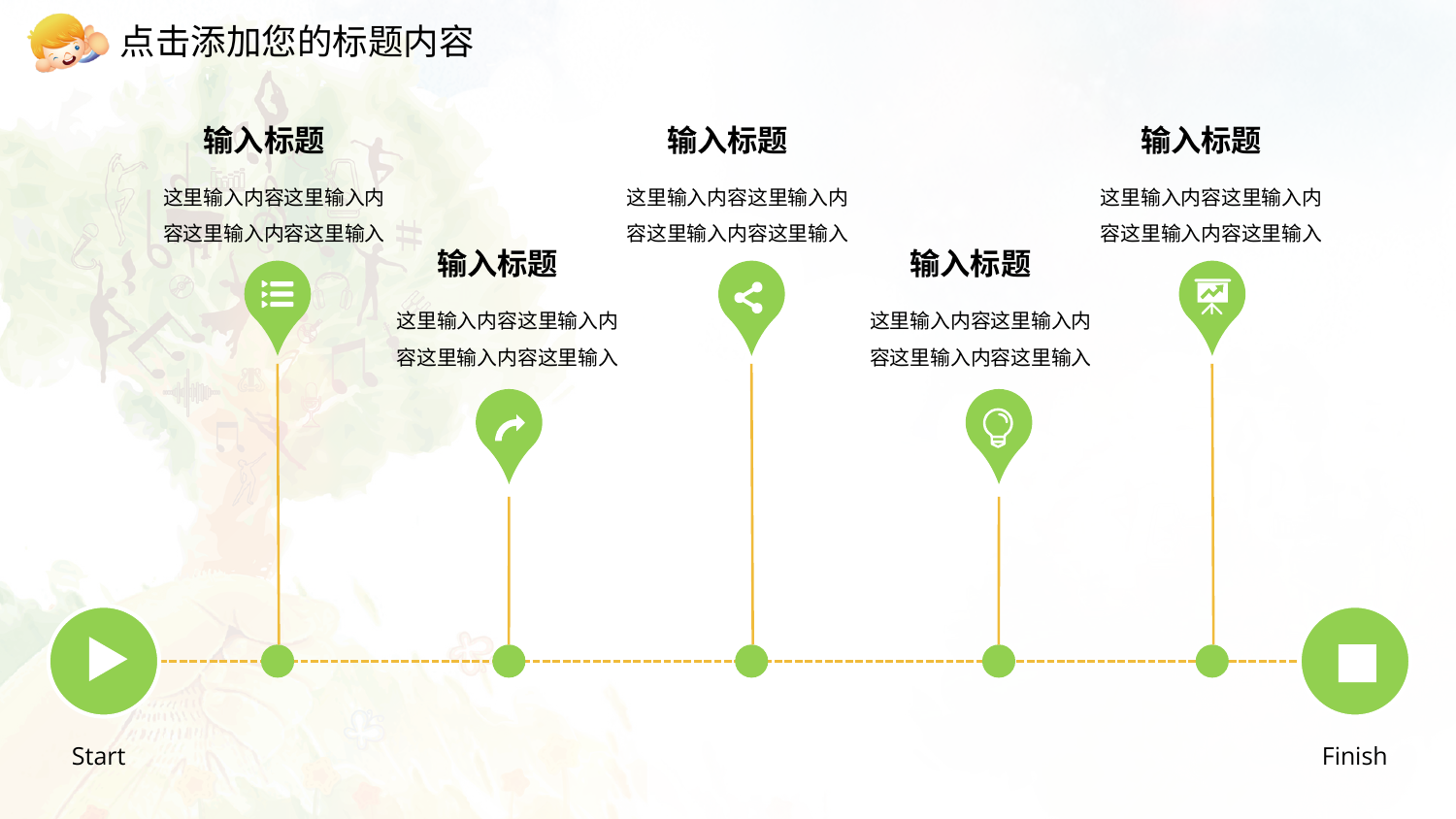

点击添加您的标题内容
输入标题
输入标题
输入标题
这里输入内容这里输入内容这里输入内容这里输入
这里输入内容这里输入内容这里输入内容这里输入
这里输入内容这里输入内容这里输入内容这里输入
输入标题
输入标题

这里输入内容这里输入内容这里输入内容这里输入
这里输入内容这里输入内容这里输入内容这里输入

Start
Finish